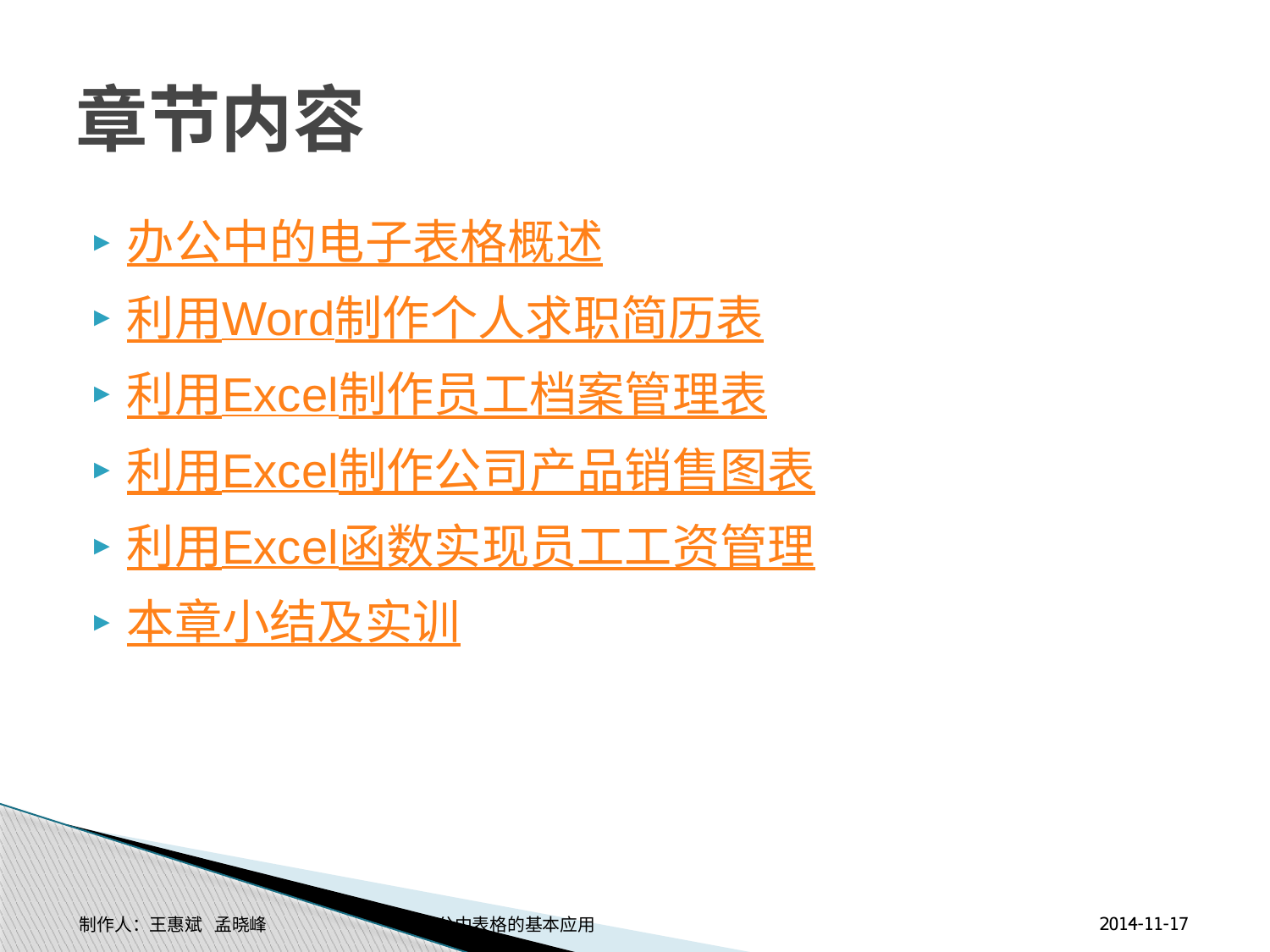

# 章节内容
办公中的电子表格概述
利用Word制作个人求职简历表
利用Excel制作员工档案管理表
利用Excel制作公司产品销售图表
利用Excel函数实现员工工资管理
本章小结及实训
2014-11-17
制作人：王惠斌   孟晓峰                                      办公中表格的基本应用